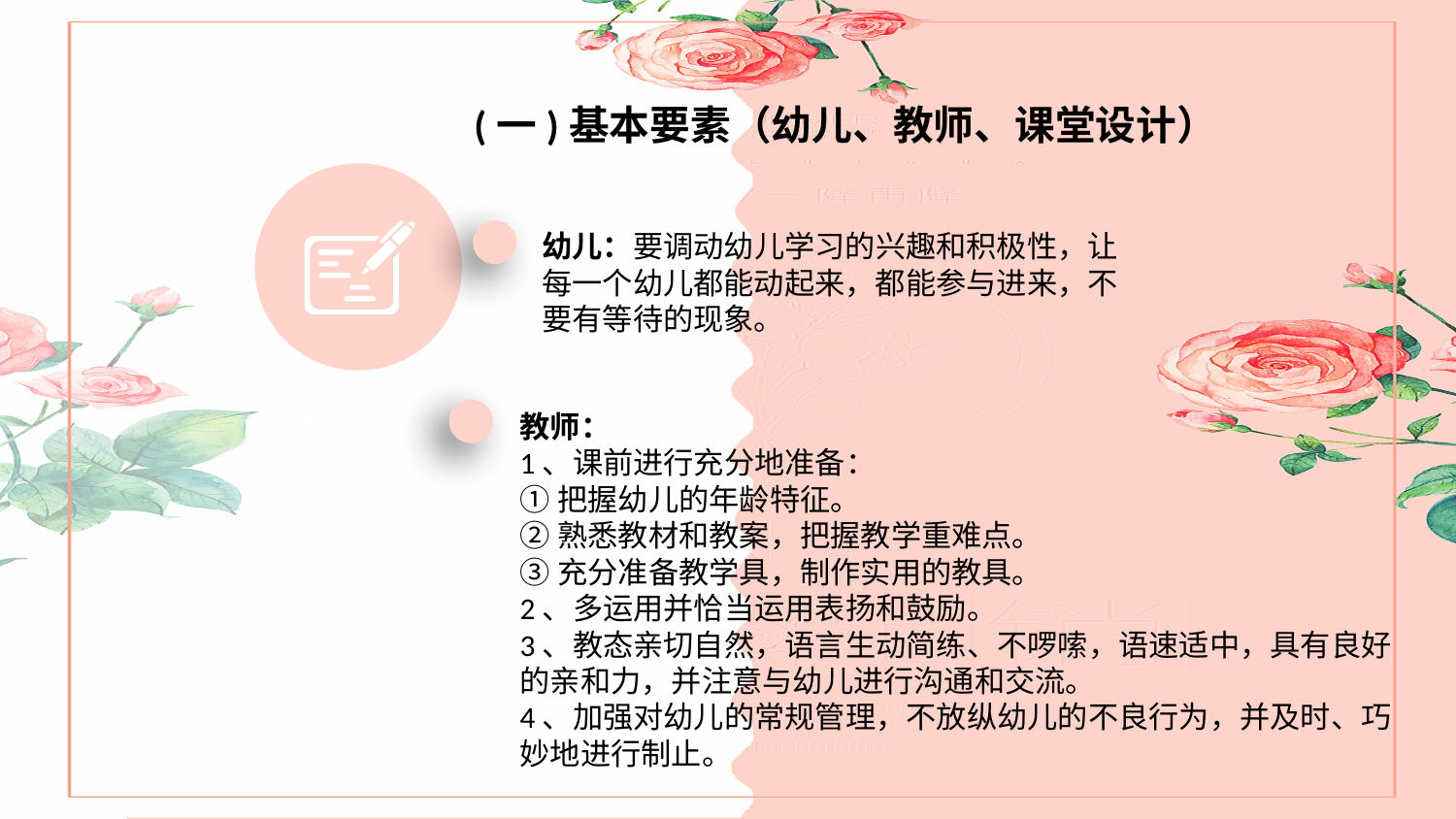

(一)基本要素（幼儿、教师、课堂设计）

幼儿：要调动幼儿学习的兴趣和积极性，让每一个幼儿都能动起来，都能参与进来，不要有等待的现象。
第四部分

教师：
1、课前进行充分地准备：
①把握幼儿的年龄特征。
②熟悉教材和教案，把握教学重难点。
③充分准备教学具，制作实用的教具。
2、多运用并恰当运用表扬和鼓励。
3、教态亲切自然，语言生动简练、不啰嗦，语速适中，具有良好的亲和力，并注意与幼儿进行沟通和交流。
4、加强对幼儿的常规管理，不放纵幼儿的不良行为，并及时、巧妙地进行制止。